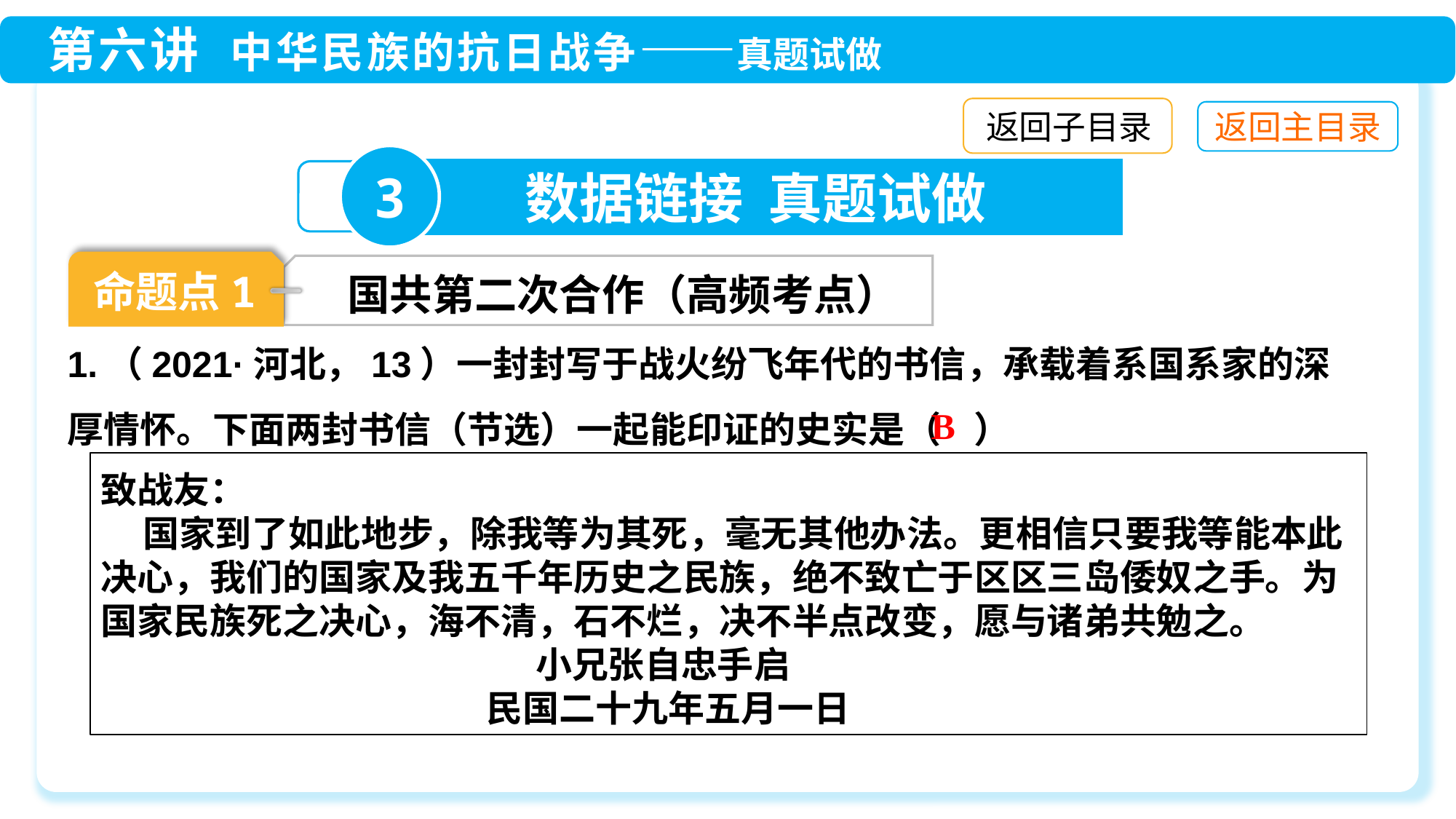

返回子目录

3
数据链接  真题试做

命题点1
国共第二次合作（高频考点）

1.（2021·河北，13）一封封写于战火纷飞年代的书信，承载着系国系家的深厚情怀。下面两封书信（节选）一起能印证的史实是（    ）
B
致战友：
    国家到了如此地步，除我等为其死，毫无其他办法。更相信只要我等能本此决心，我们的国家及我五千年历史之民族，绝不致亡于区区三岛倭奴之手。为国家民族死之决心，海不清，石不烂，决不半点改变，愿与诸弟共勉之。
                                                    小兄张自忠手启
                                              民国二十九年五月一日